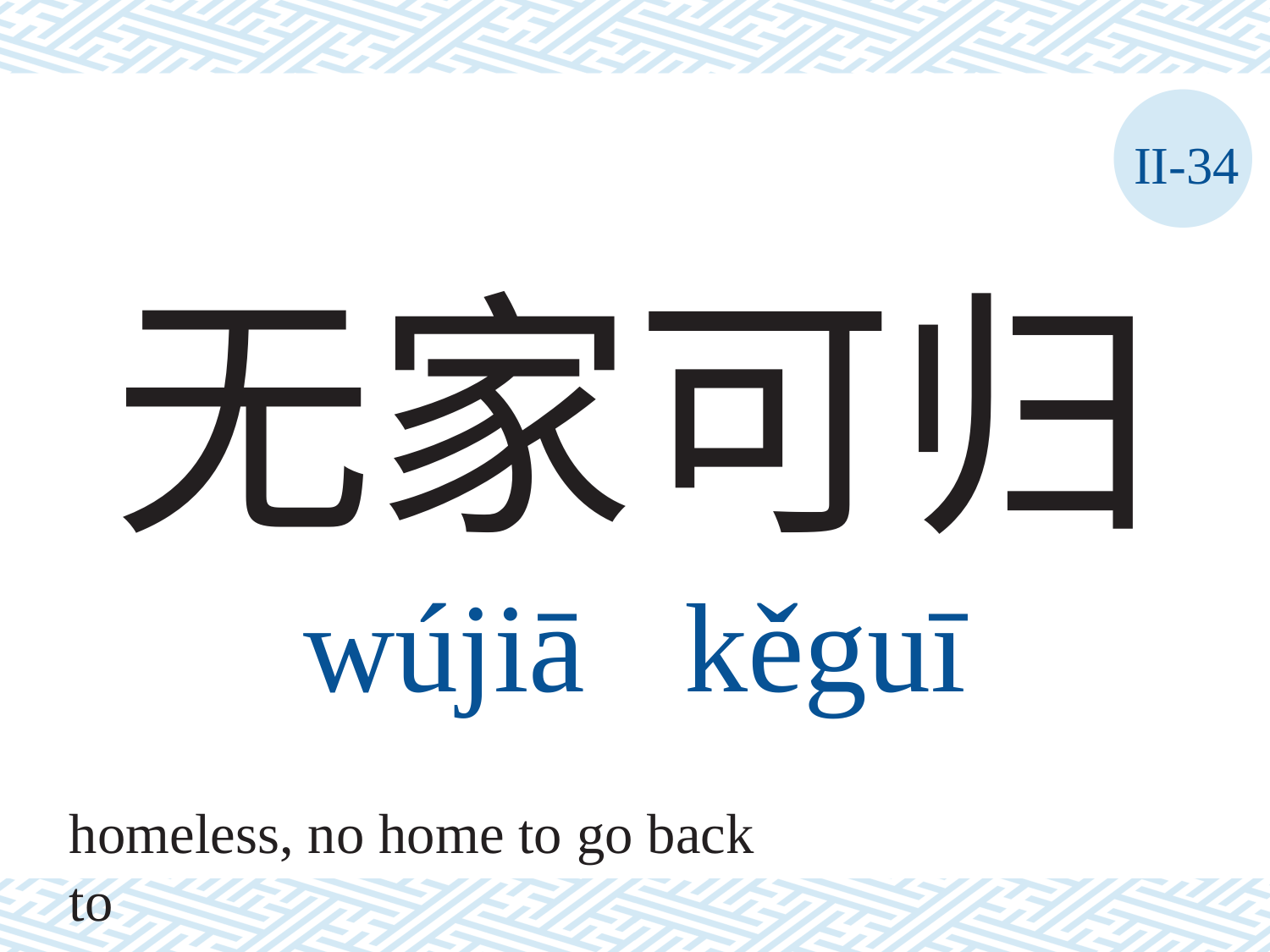

II-34
# 无家可归 wújiā	kěguī
homeless, no home to go back to